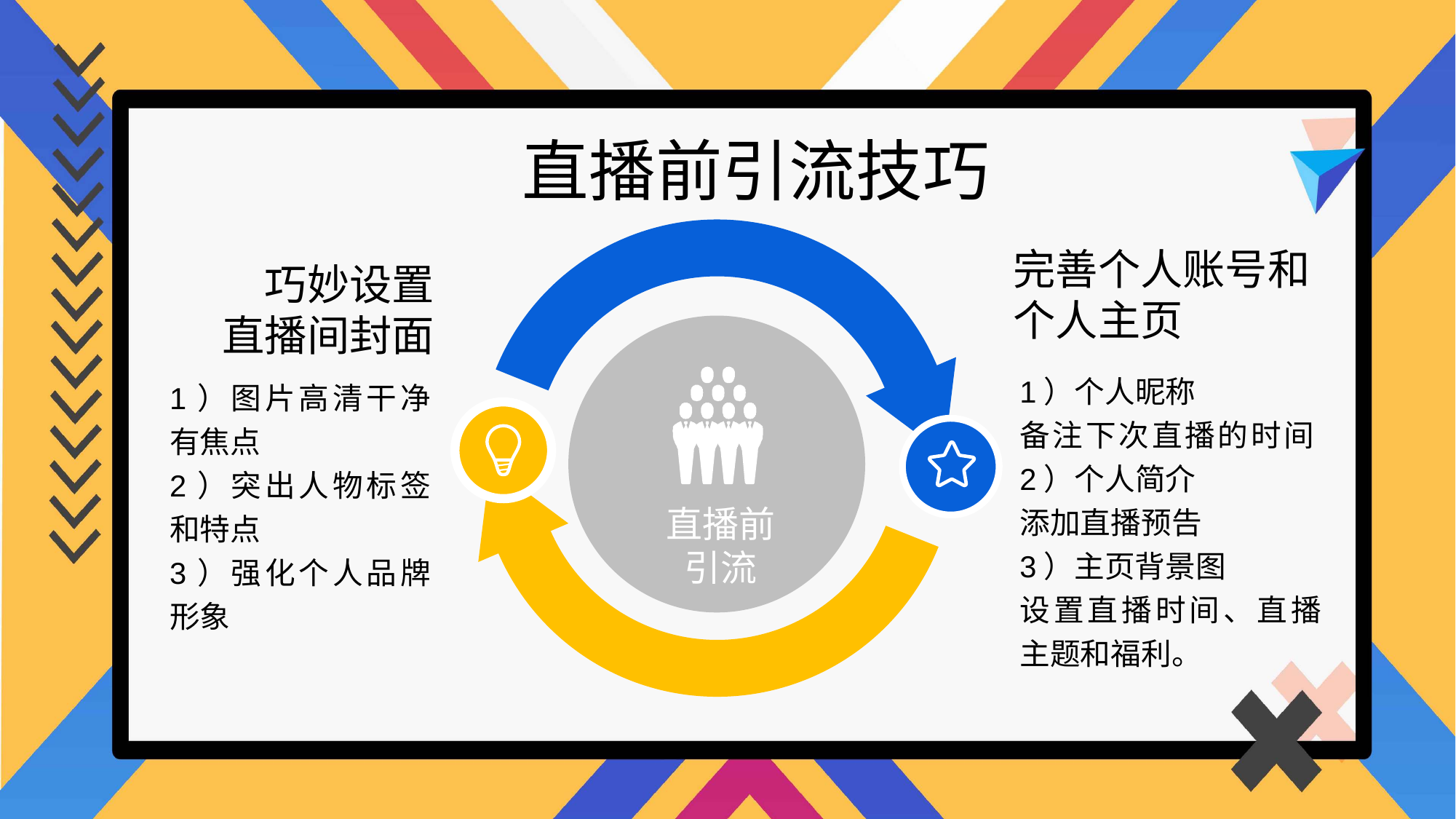

直播前引流技巧

完善个人账号和个人主页
巧妙设置
直播间封面

1）个人昵称
备注下次直播的时间2）个人简介
添加直播预告
3）主页背景图
设置直播时间、直播主题和福利。
1）图片高清干净有焦点
2）突出人物标签和特点
3）强化个人品牌形象

直播前
引流